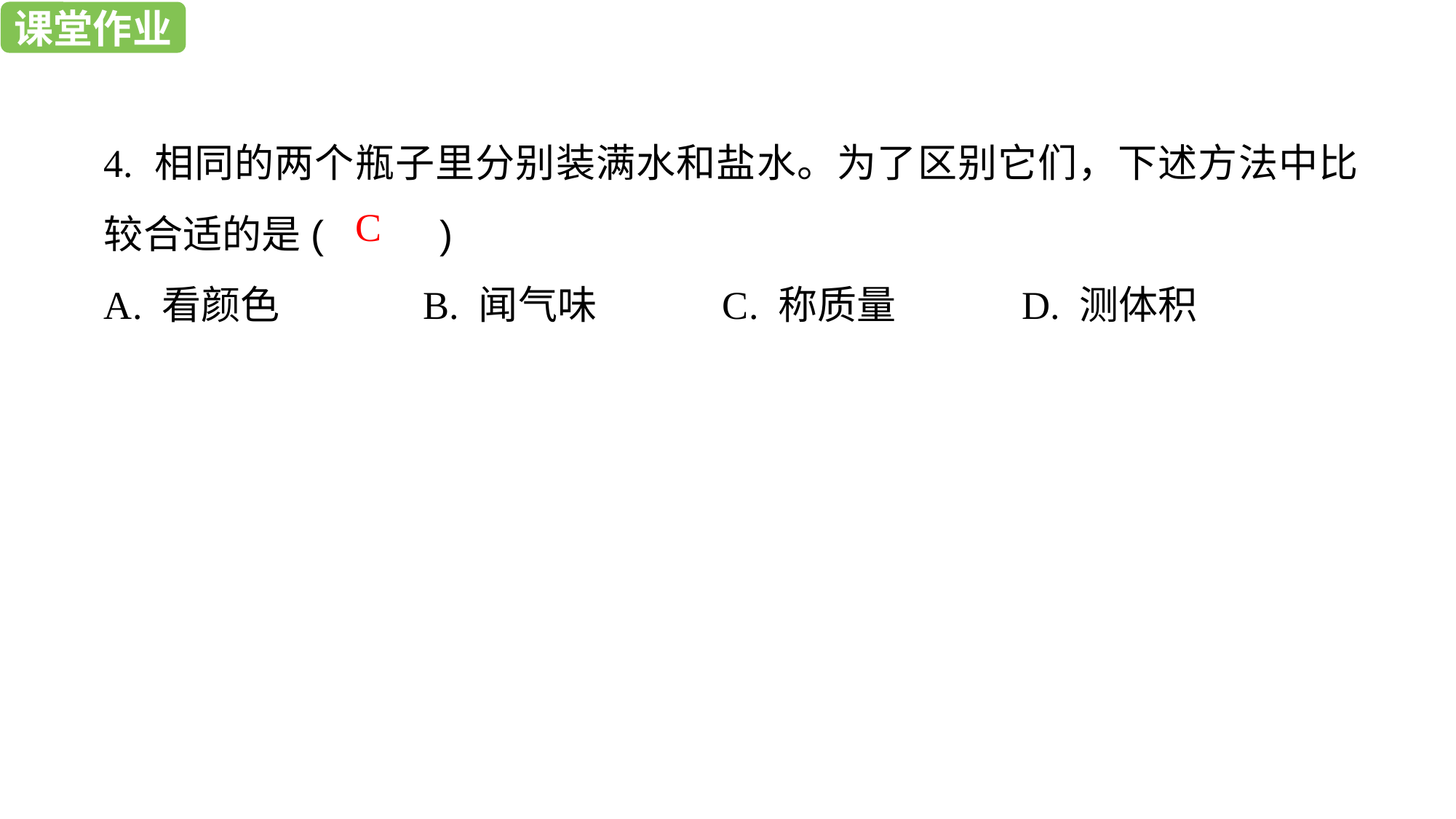

课堂作业
课堂作业
课堂作业
4. 相同的两个瓶子里分别装满水和盐水。为了区别它们，下述方法中比较合适的是(　　  )
A. 看颜色               B. 闻气味             C. 称质量             D. 测体积
C